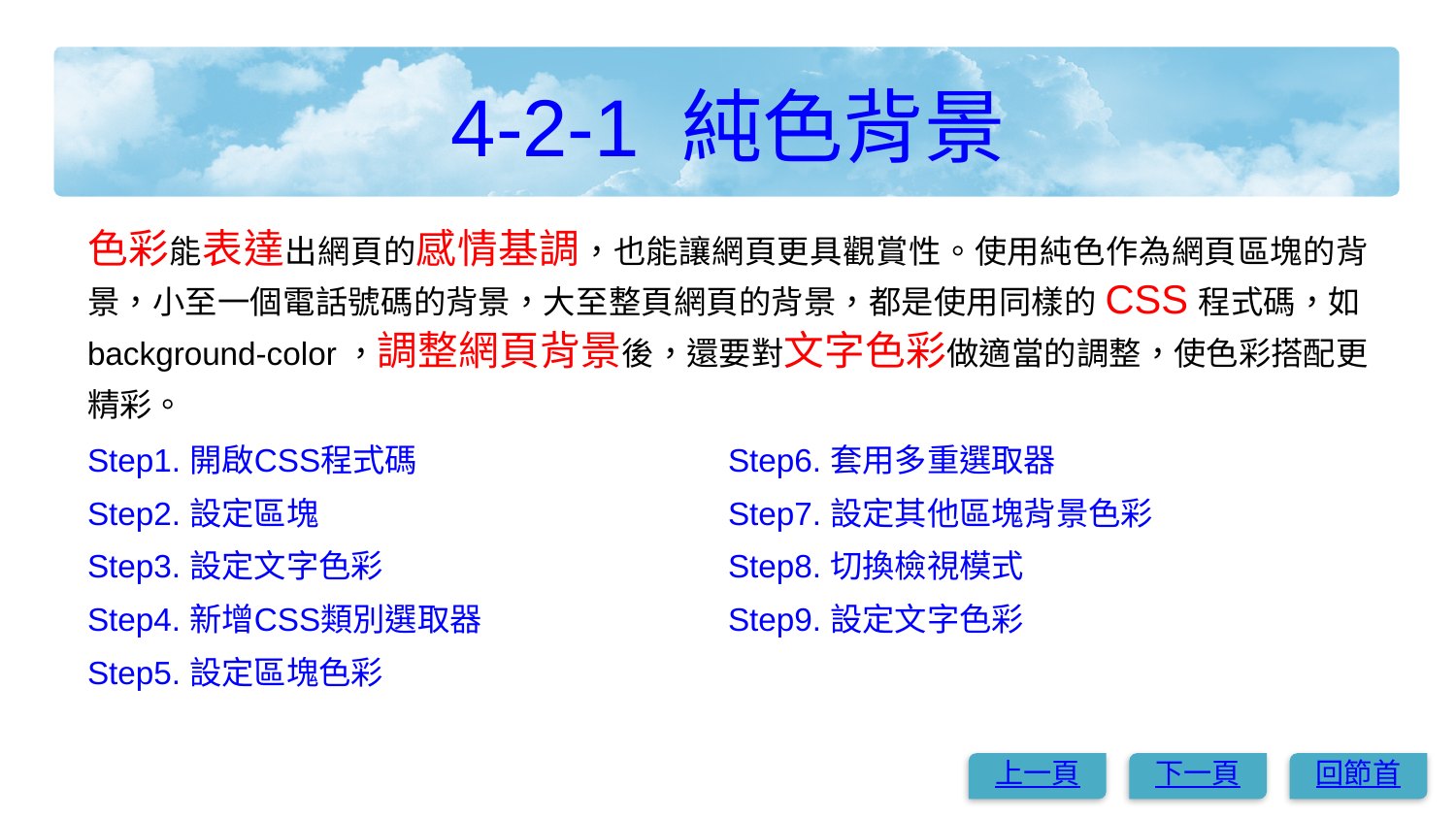

# 4-2-1 純色背景
色彩能表達出網頁的感情基調，也能讓網頁更具觀賞性。使用純色作為網頁區塊的背景，小至一個電話號碼的背景，大至整頁網頁的背景，都是使用同樣的CSS程式碼，如background-color，調整網頁背景後，還要對文字色彩做適當的調整，使色彩搭配更精彩。
Step1. 開啟CSS程式碼
Step2. 設定區塊
Step3. 設定文字色彩
Step4. 新增CSS類別選取器
Step5. 設定區塊色彩
Step6. 套用多重選取器
Step7. 設定其他區塊背景色彩
Step8. 切換檢視模式
Step9. 設定文字色彩
上一頁
下一頁
回節首